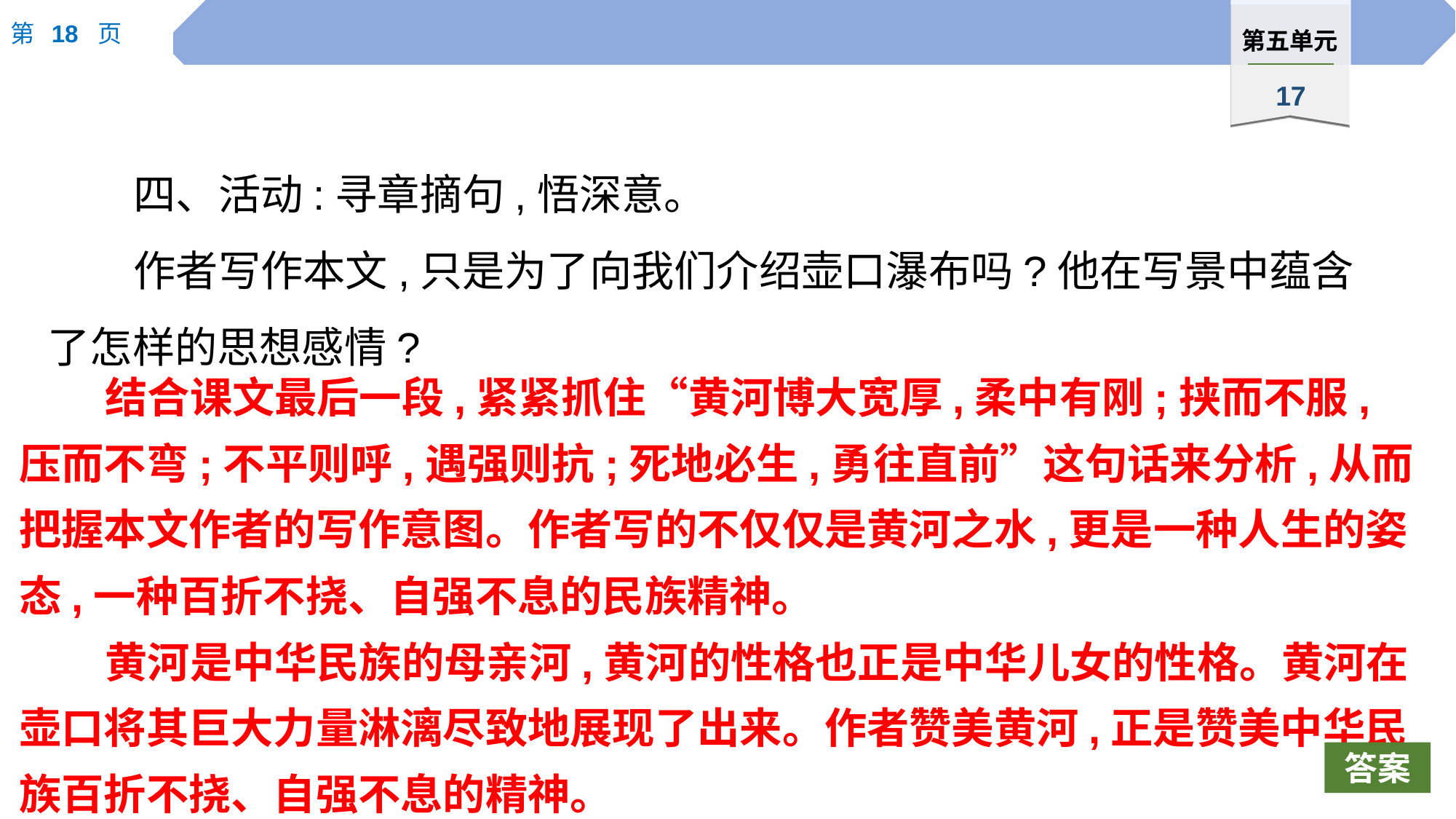

四、活动:寻章摘句,悟深意。
作者写作本文,只是为了向我们介绍壶口瀑布吗?他在写景中蕴含了怎样的思想感情?
结合课文最后一段,紧紧抓住“黄河博大宽厚,柔中有刚;挟而不服,压而不弯;不平则呼,遇强则抗;死地必生,勇往直前”这句话来分析,从而把握本文作者的写作意图。作者写的不仅仅是黄河之水,更是一种人生的姿态,一种百折不挠、自强不息的民族精神。
黄河是中华民族的母亲河,黄河的性格也正是中华儿女的性格。黄河在壶口将其巨大力量淋漓尽致地展现了出来。作者赞美黄河,正是赞美中华民族百折不挠、自强不息的精神。

答案